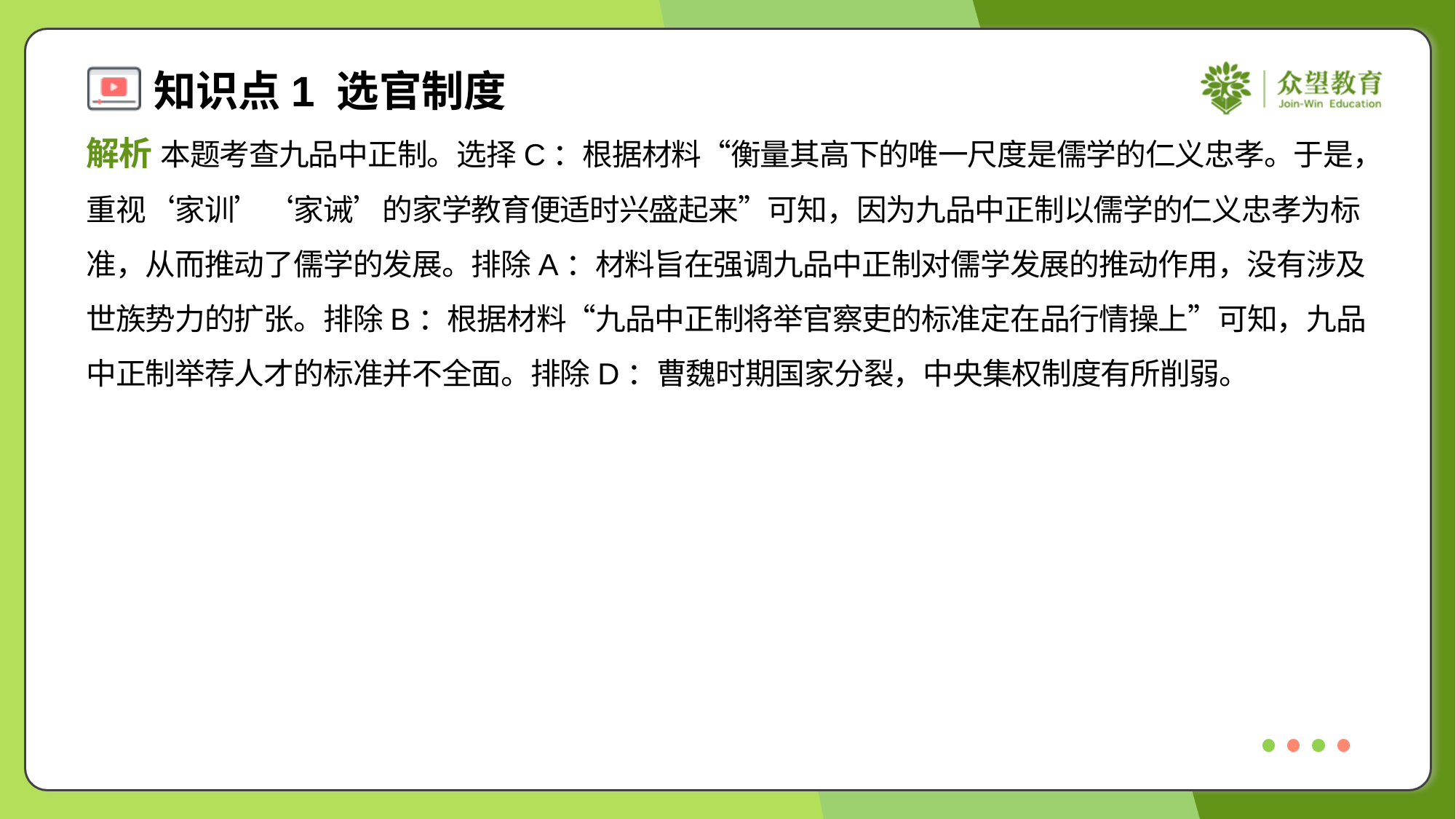

解析 本题考查九品中正制。选择C：根据材料“衡量其高下的唯一尺度是儒学的仁义忠孝。于是，
重视‘家训’‘家诫’的家学教育便适时兴盛起来”可知，因为九品中正制以儒学的仁义忠孝为标
准，从而推动了儒学的发展。排除A：材料旨在强调九品中正制对儒学发展的推动作用，没有涉及
世族势力的扩张。排除B：根据材料“九品中正制将举官察吏的标准定在品行情操上”可知，九品
中正制举荐人才的标准并不全面。排除D：曹魏时期国家分裂，中央集权制度有所削弱。